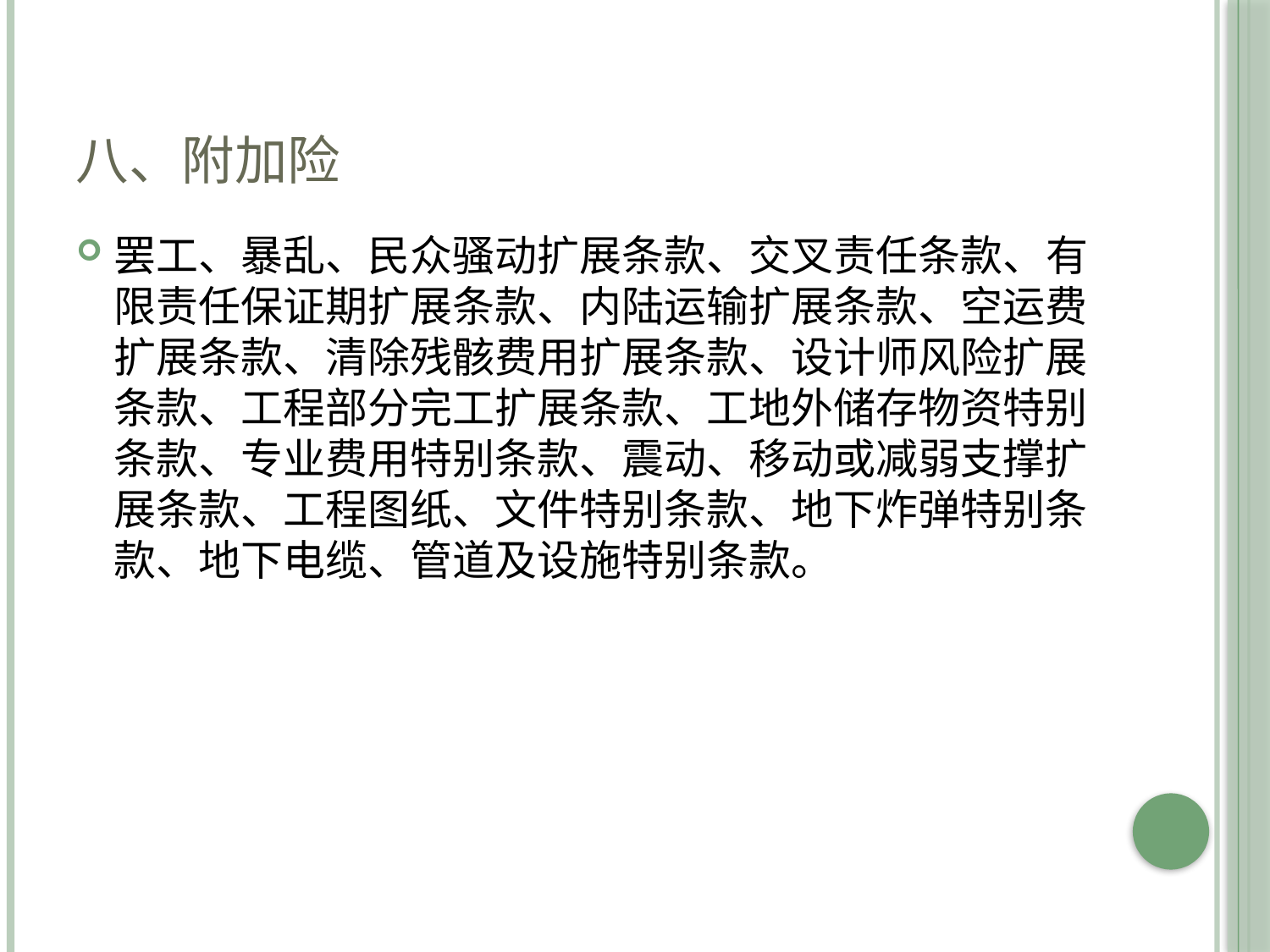

# 八、附加险
罢工、暴乱、民众骚动扩展条款、交叉责任条款、有限责任保证期扩展条款、内陆运输扩展条款、空运费扩展条款、清除残骸费用扩展条款、设计师风险扩展条款、工程部分完工扩展条款、工地外储存物资特别条款、专业费用特别条款、震动、移动或减弱支撑扩展条款、工程图纸、文件特别条款、地下炸弹特别条款、地下电缆、管道及设施特别条款。